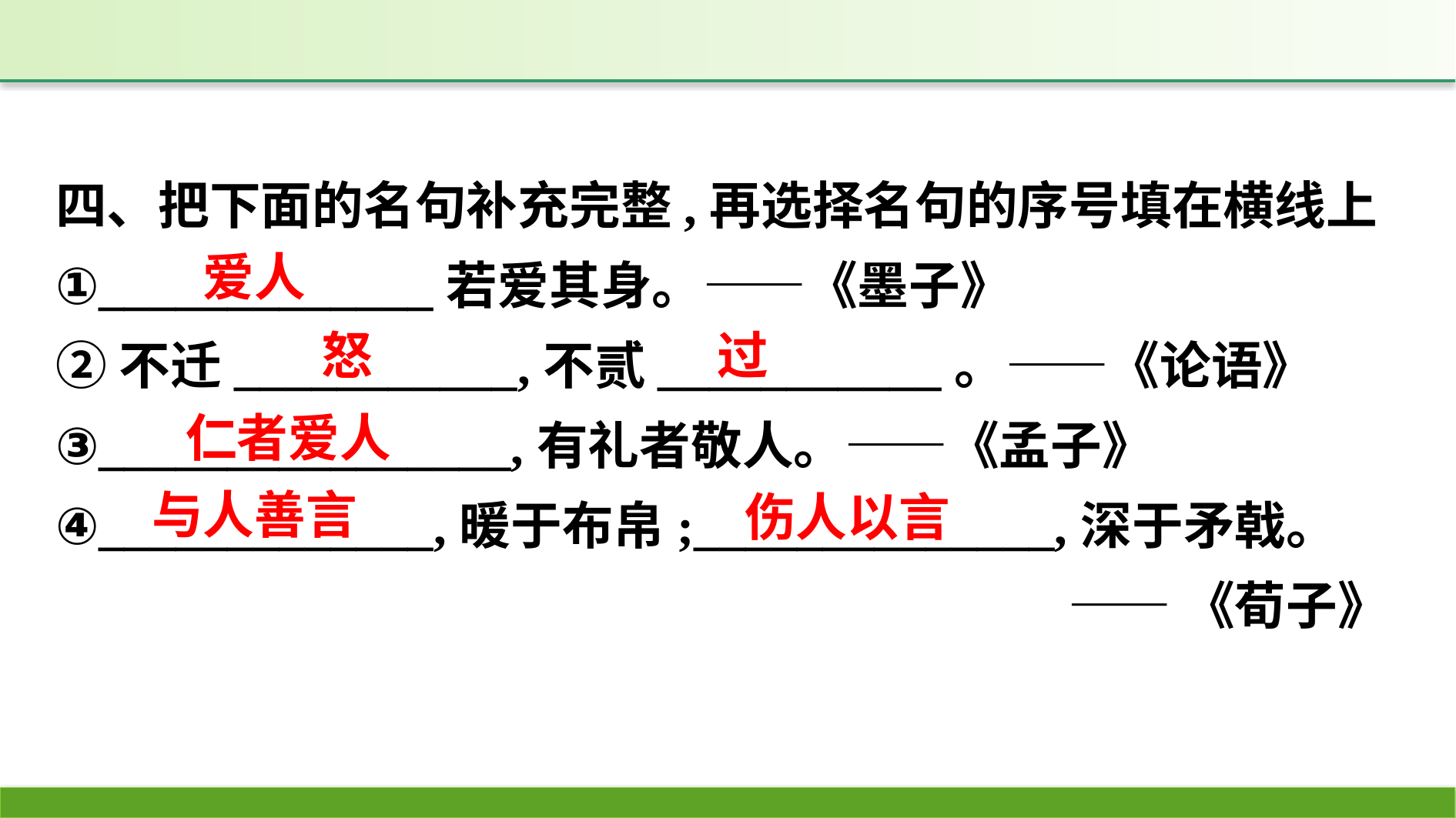

四、把下面的名句补充完整,再选择名句的序号填在横线上
①_____________若爱其身。——《墨子》
②不迁___________,不贰___________。——《论语》
③________________,有礼者敬人。——《孟子》
④_____________,暖于布帛;______________,深于矛戟。
——《荀子》
爱人
怒
过
仁者爱人
与人善言
伤人以言